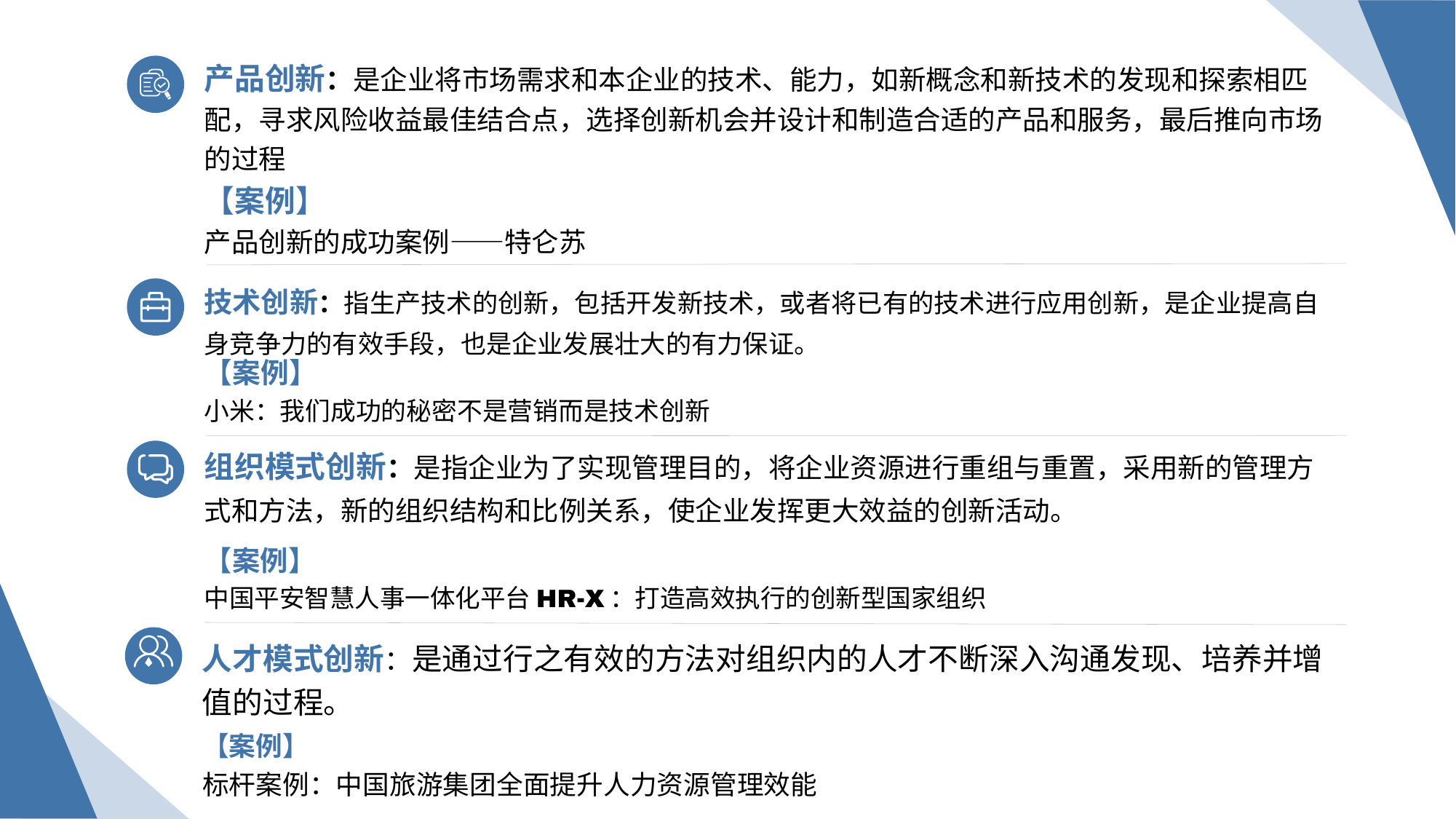

产品创新：是企业将市场需求和本企业的技术、能力，如新概念和新技术的发现和探索相匹配，寻求风险收益最佳结合点，选择创新机会并设计和制造合适的产品和服务，最后推向市场的过程

【案例】
产品创新的成功案例——特仑苏
技术创新：指生产技术的创新，包括开发新技术，或者将已有的技术进行应用创新，是企业提高自身竞争力的有效手段，也是企业发展壮大的有力保证。

【案例】
小米：我们成功的秘密不是营销而是技术创新
组织模式创新：是指企业为了实现管理目的，将企业资源进行重组与重置，采用新的管理方式和方法，新的组织结构和比例关系，使企业发挥更大效益的创新活动。

【案例】
中国平安智慧人事一体化平台HR-X：打造高效执行的创新型国家组织

人才模式创新：是通过行之有效的方法对组织内的人才不断深入沟通发现、培养并增值的过程。

【案例】
标杆案例：中国旅游集团全面提升人力资源管理效能